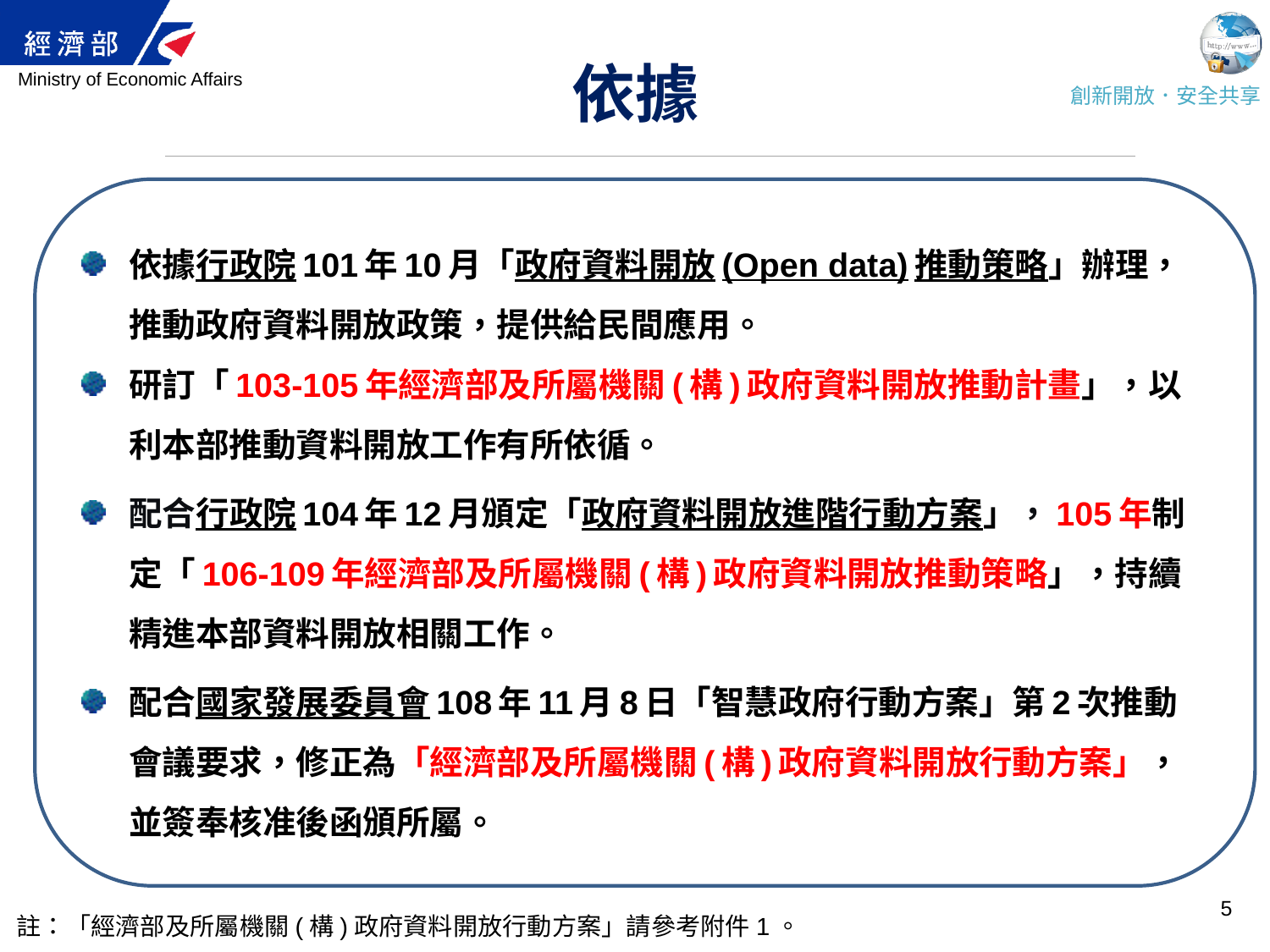

# 依據
依據行政院101年10月「政府資料開放(Open data)推動策略」辦理，推動政府資料開放政策，提供給民間應用。
研訂「103-105年經濟部及所屬機關(構)政府資料開放推動計畫」，以利本部推動資料開放工作有所依循。
配合行政院104年12月頒定「政府資料開放進階行動方案」，105年制定「106-109年經濟部及所屬機關(構)政府資料開放推動策略」，持續精進本部資料開放相關工作。
配合國家發展委員會108年11月8日「智慧政府行動方案」第2次推動會議要求，修正為「經濟部及所屬機關(構)政府資料開放行動方案」，並簽奉核准後函頒所屬。
5
註：「經濟部及所屬機關(構)政府資料開放行動方案」請參考附件1。